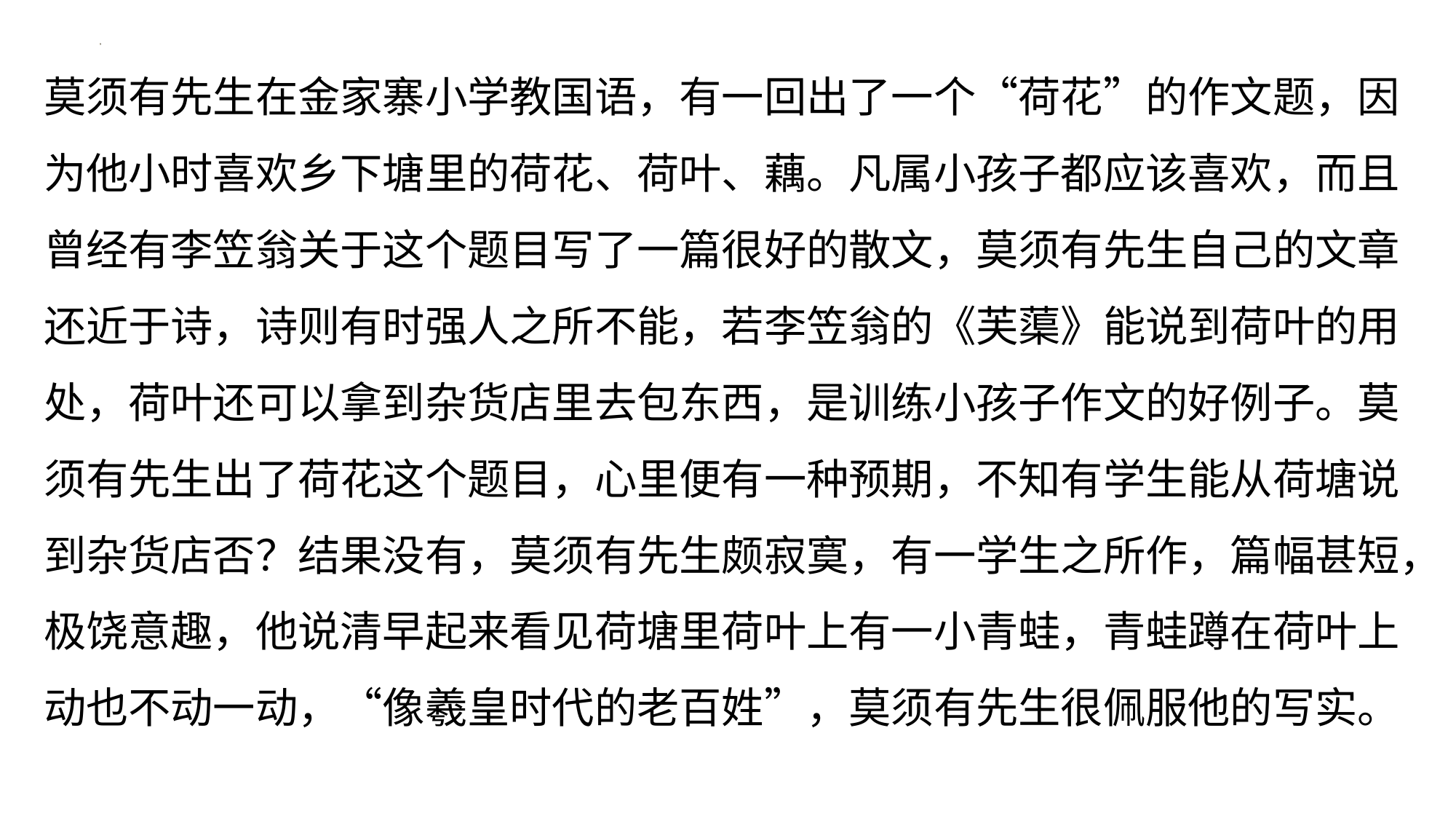

莫须有先生在金家寨小学教国语，有一回出了一个“荷花”的作文题，因为他小时喜欢乡下塘里的荷花、荷叶、藕。凡属小孩子都应该喜欢，而且曾经有李笠翁关于这个题目写了一篇很好的散文，莫须有先生自己的文章还近于诗，诗则有时强人之所不能，若李笠翁的《芙蕖》能说到荷叶的用处，荷叶还可以拿到杂货店里去包东西，是训练小孩子作文的好例子。莫须有先生出了荷花这个题目，心里便有一种预期，不知有学生能从荷塘说到杂货店否？结果没有，莫须有先生颇寂寞，有一学生之所作，篇幅甚短，极饶意趣，他说清早起来看见荷塘里荷叶上有一小青蛙，青蛙蹲在荷叶上动也不动一动，“像羲皇时代的老百姓”，莫须有先生很佩服他的写实。